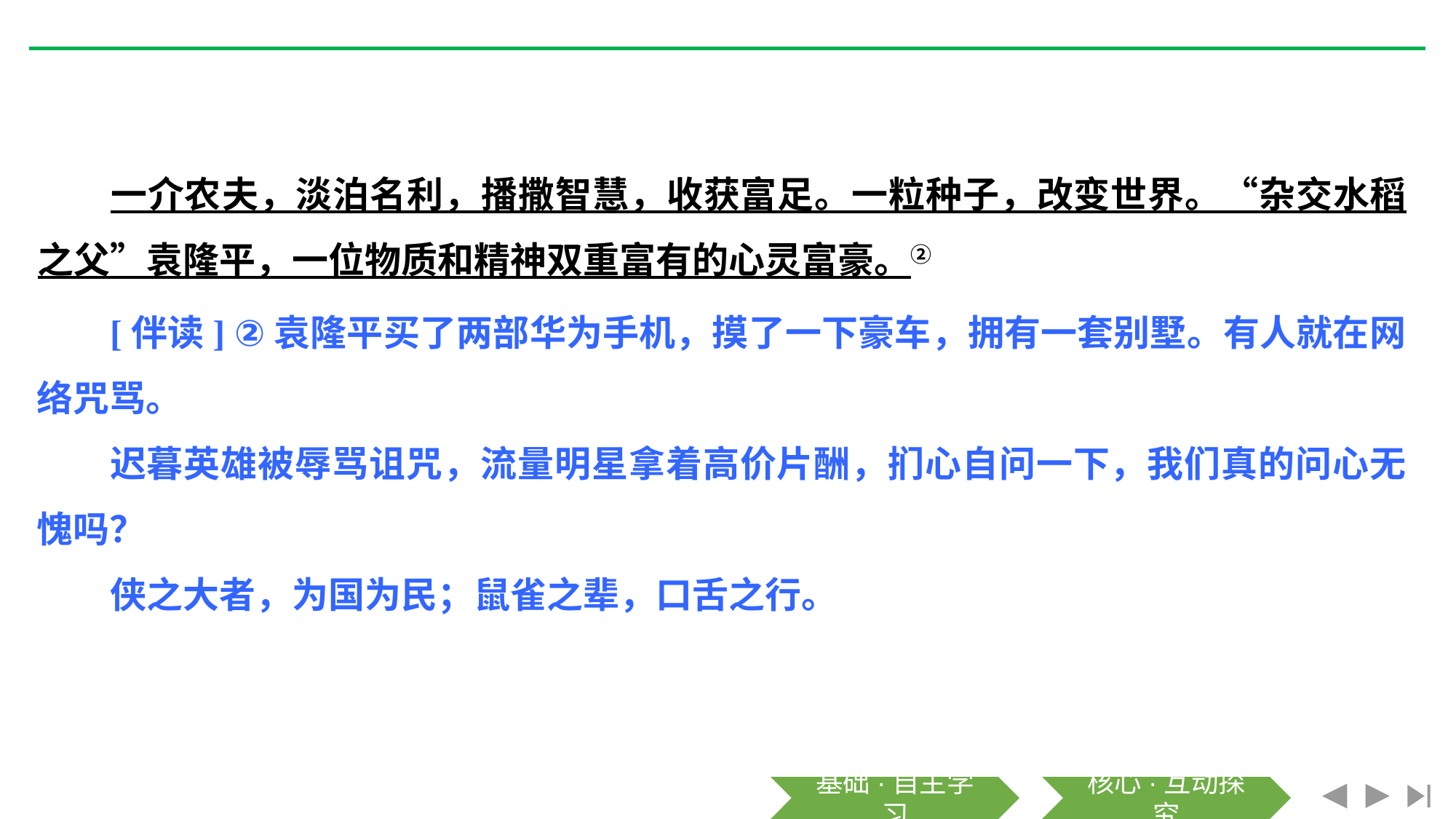

一介农夫，淡泊名利，播撒智慧，收获富足。一粒种子，改变世界。“杂交水稻之父”袁隆平，一位物质和精神双重富有的心灵富豪。②
[伴读] ②袁隆平买了两部华为手机，摸了一下豪车，拥有一套别墅。有人就在网络咒骂。
迟暮英雄被辱骂诅咒，流量明星拿着高价片酬，扪心自问一下，我们真的问心无愧吗？
侠之大者，为国为民；鼠雀之辈，口舌之行。